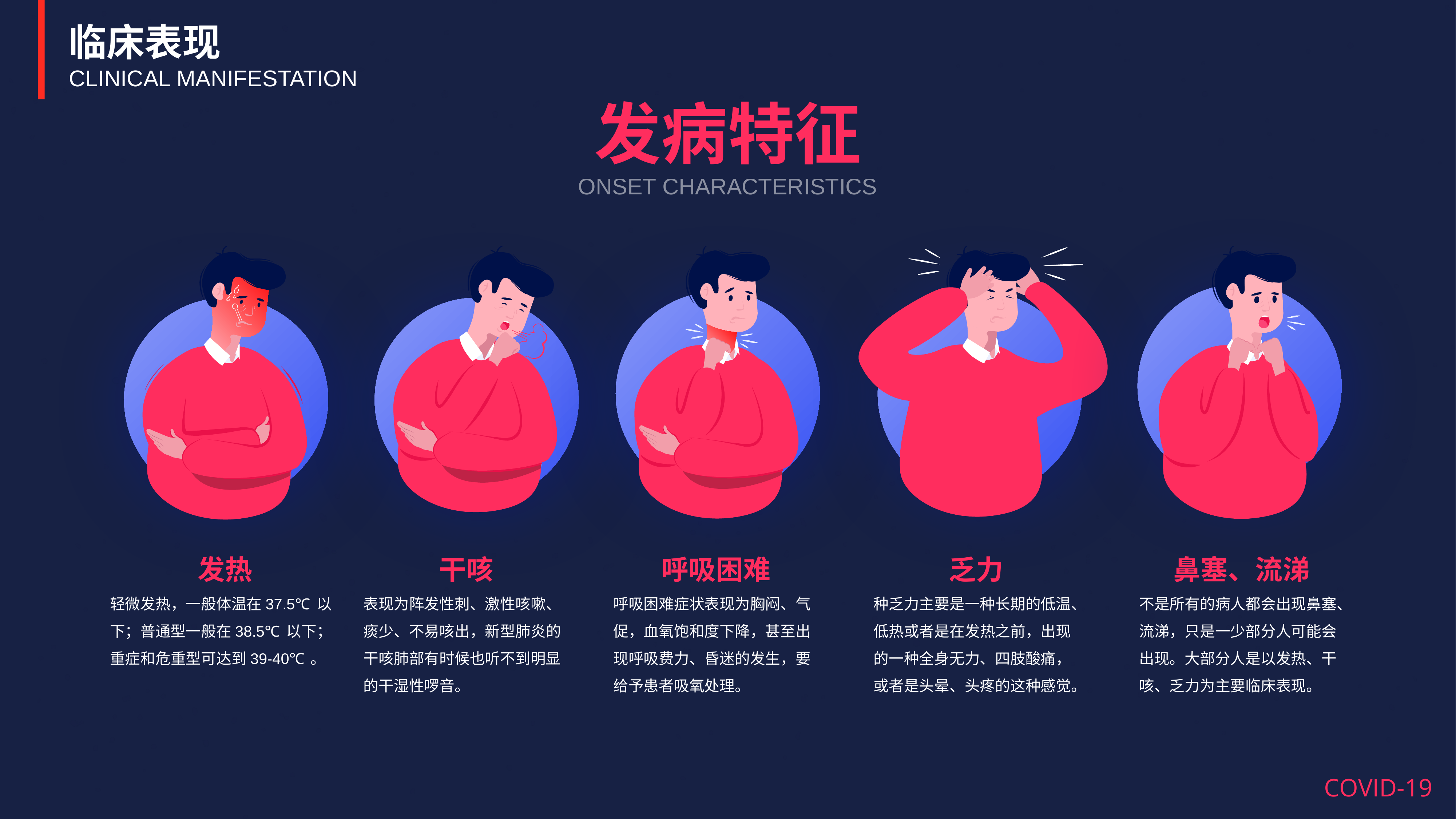

临床表现
CLINICAL MANIFESTATION
发病特征
ONSET CHARACTERISTICS

发热
轻微发热，一般体温在37.5℃以下；普通型一般在38.5℃以下；重症和危重型可达到39-40℃。
干咳
表现为阵发性刺、激性咳嗽、痰少、不易咳出，新型肺炎的干咳肺部有时候也听不到明显的干湿性啰音。
呼吸困难
呼吸困难症状表现为胸闷、气促，血氧饱和度下降，甚至出现呼吸费力、昏迷的发生，要给予患者吸氧处理。
乏力
种乏力主要是一种长期的低温、低热或者是在发热之前，出现的一种全身无力、四肢酸痛，或者是头晕、头疼的这种感觉。
鼻塞、流涕
不是所有的病人都会出现鼻塞、流涕，只是一少部分人可能会出现。大部分人是以发热、干咳、乏力为主要临床表现。